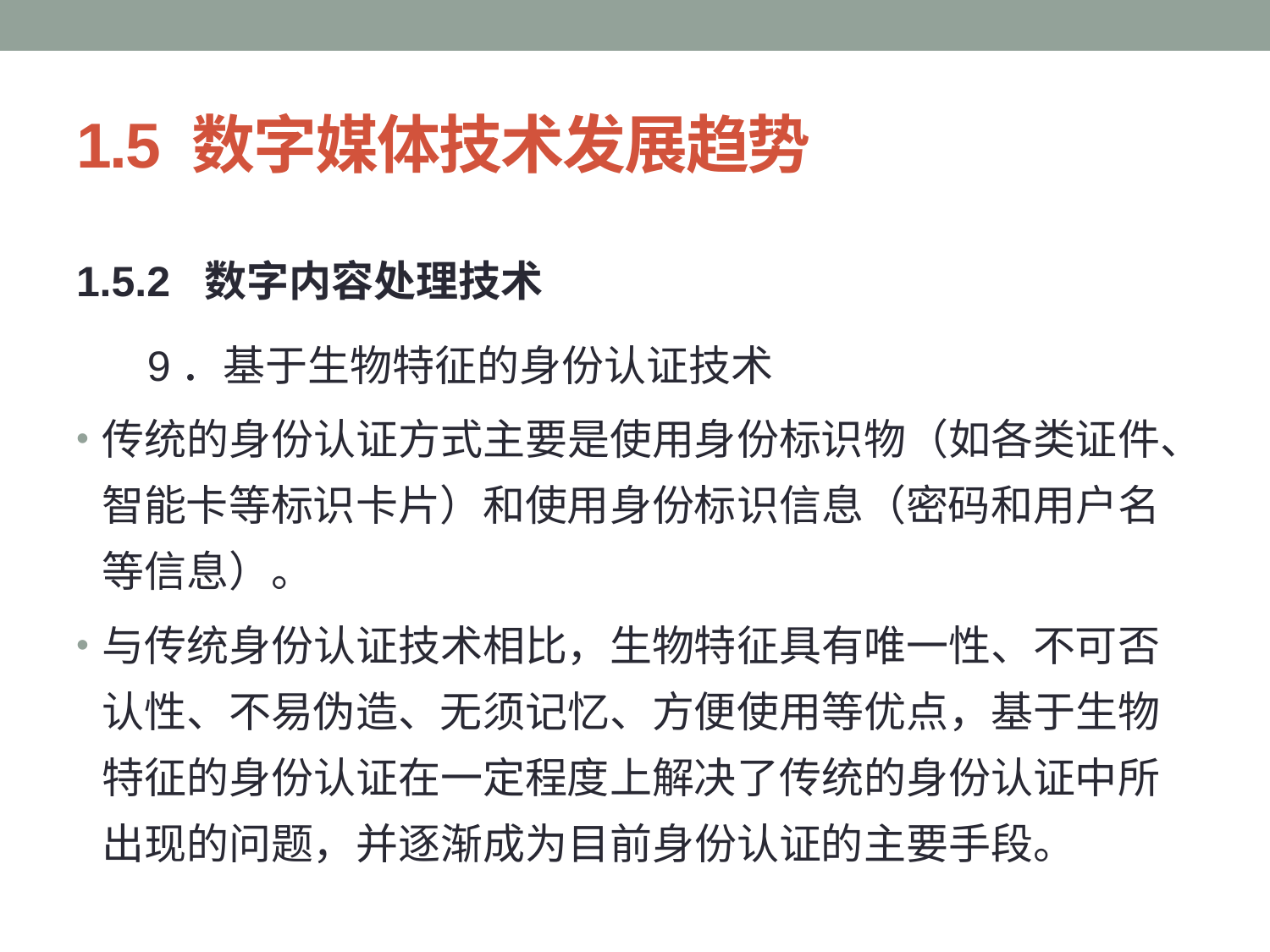

# 1.5 数字媒体技术发展趋势
1.5.2  数字内容处理技术
      9．基于生物特征的身份认证技术
传统的身份认证方式主要是使用身份标识物（如各类证件、智能卡等标识卡片）和使用身份标识信息（密码和用户名等信息）。
与传统身份认证技术相比，生物特征具有唯一性、不可否认性、不易伪造、无须记忆、方便使用等优点，基于生物特征的身份认证在一定程度上解决了传统的身份认证中所出现的问题，并逐渐成为目前身份认证的主要手段。